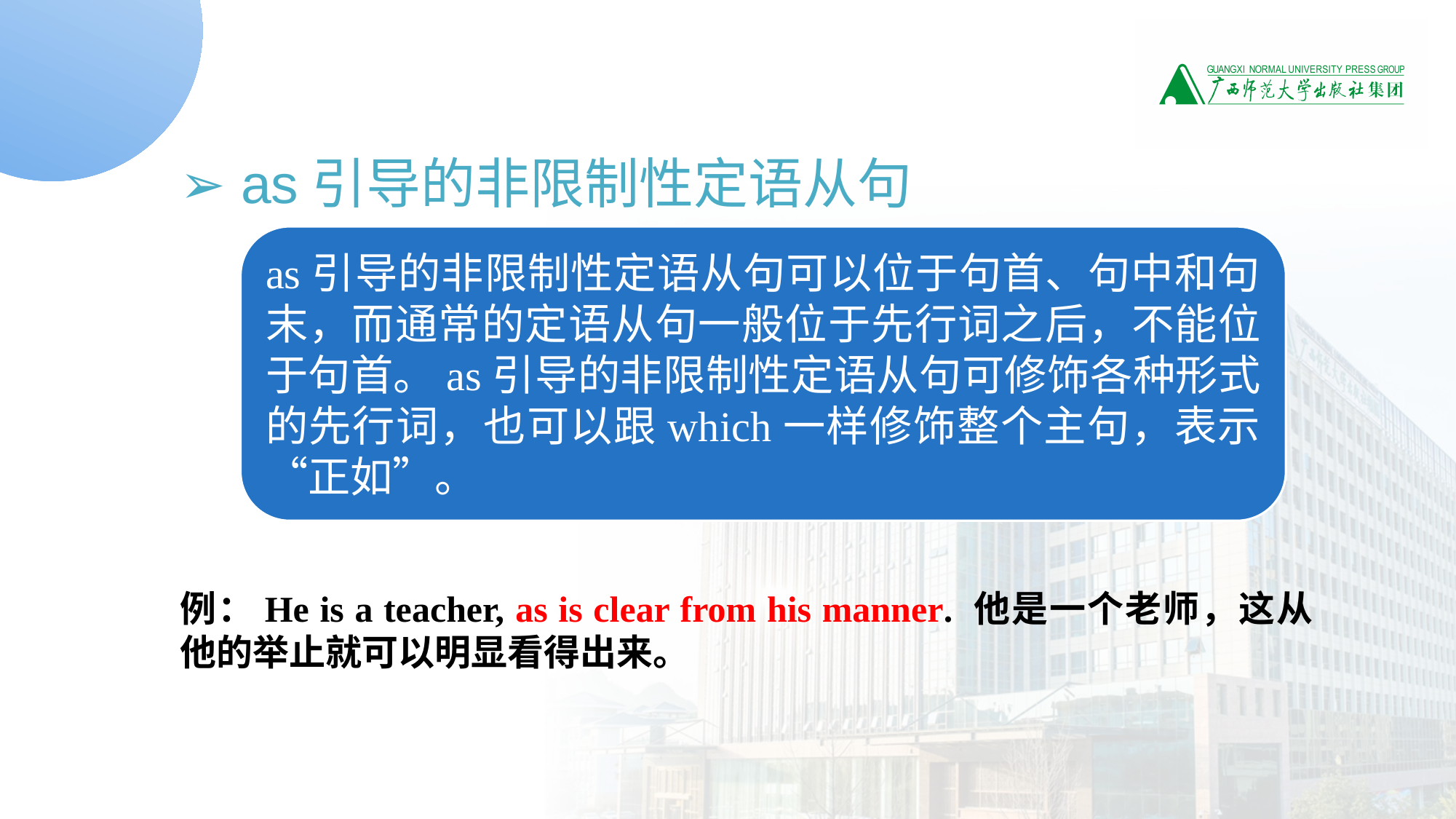

➢ as引导的非限制性定语从句

例：He is a teacher, as is clear from his manner. 他是一个老师，这从他的举止就可以明显看得出来。

as引导的非限制性定语从句可以位于句首、句中和句末，而通常的定语从句一般位于先行词之后，不能位于句首。as引导的非限制性定语从句可修饰各种形式的先行词，也可以跟which一样修饰整个主句，表示“正如”。